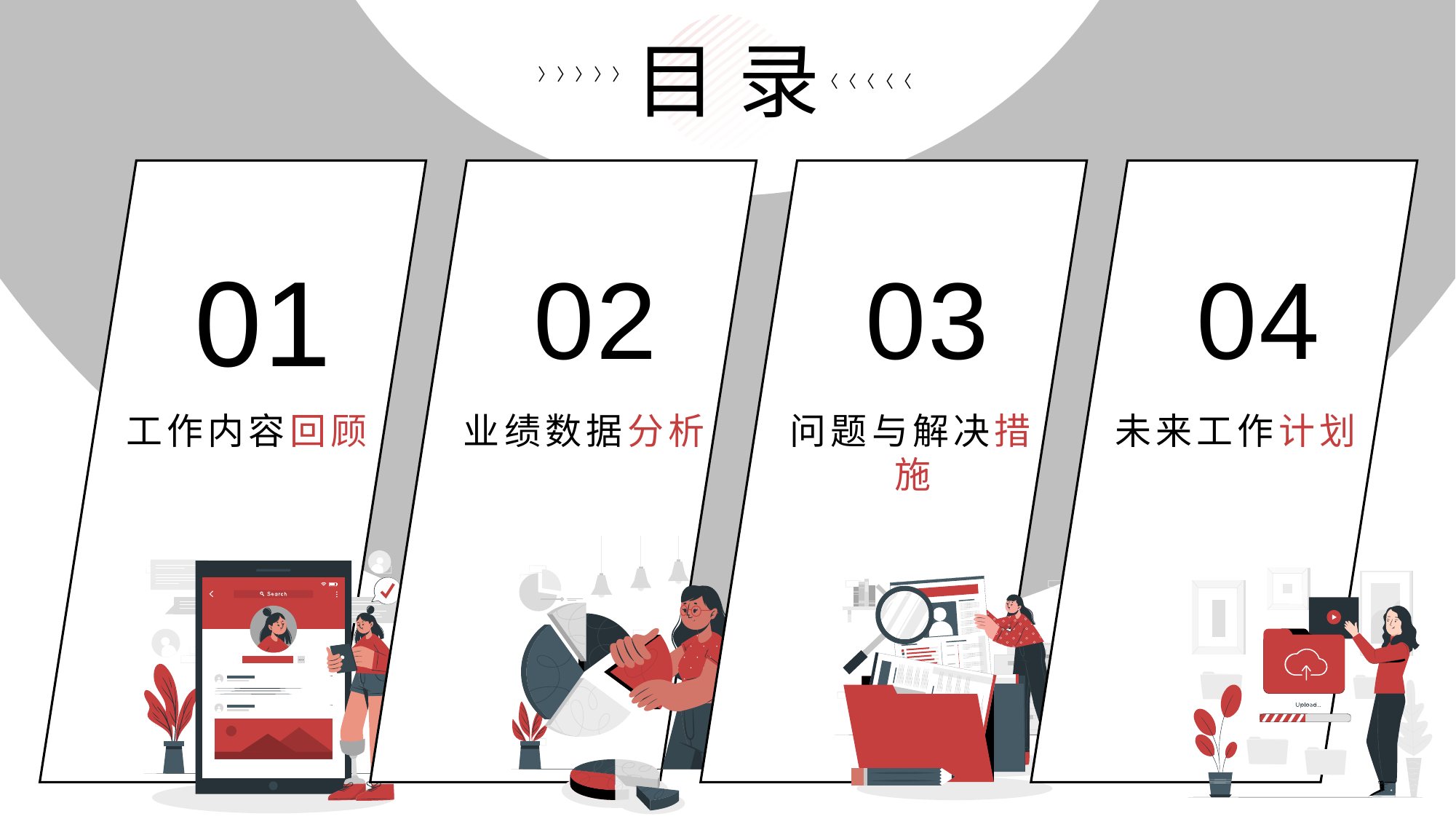

目 录

〈〈〈〈〈
〈〈〈〈〈

01
02
03
04
工作内容回顾
业绩数据分析
问题与解决措施
未来工作计划